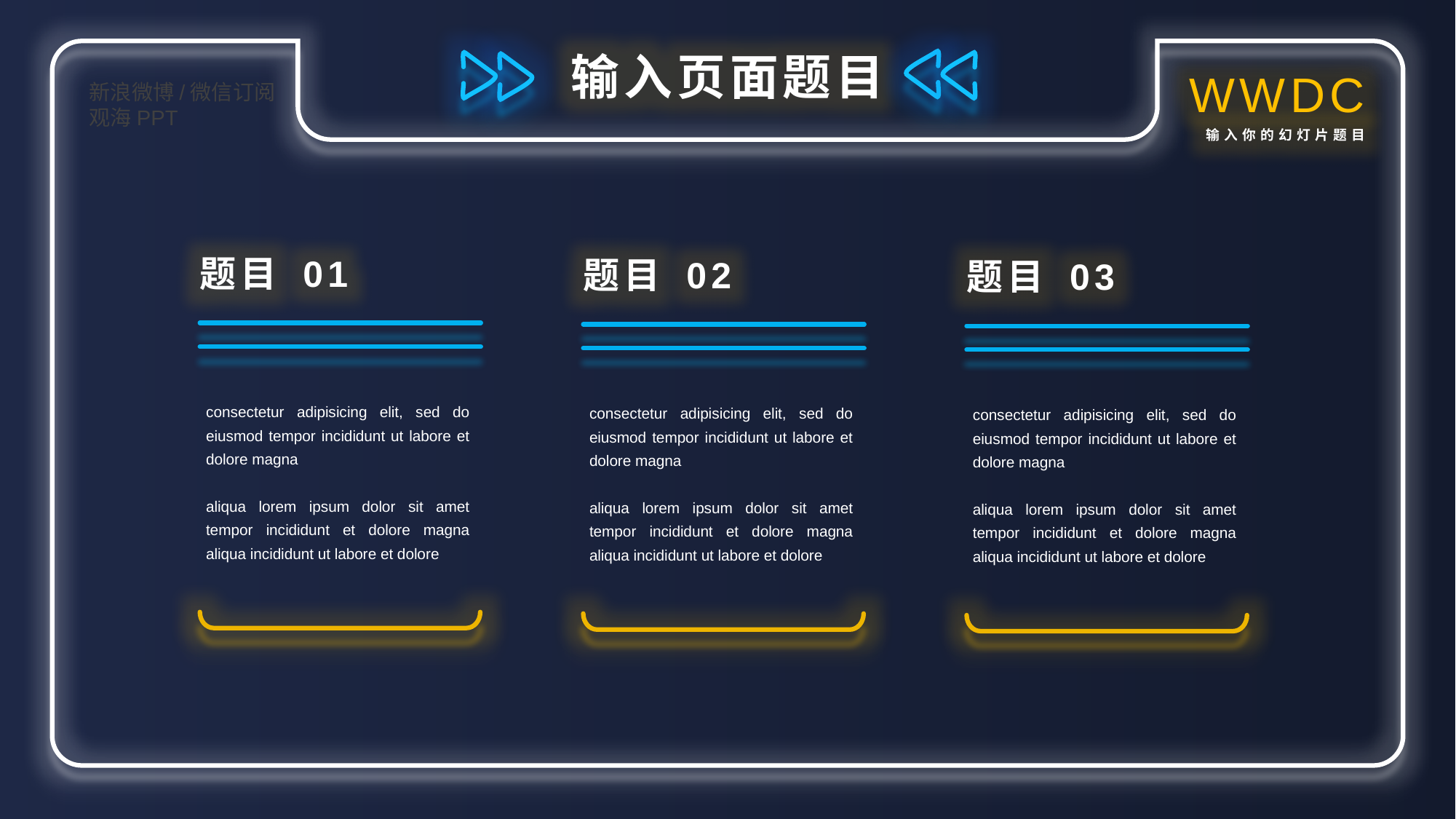

输入页面题目

WWDC
输入你的幻灯片题目
新浪微博/微信订阅
观海PPT
题目 01
题目 02
题目 03
consectetur adipisicing elit, sed do eiusmod tempor incididunt ut labore et dolore magna

aliqua lorem ipsum dolor sit amet tempor incididunt et dolore magna aliqua incididunt ut labore et dolore
consectetur adipisicing elit, sed do eiusmod tempor incididunt ut labore et dolore magna

aliqua lorem ipsum dolor sit amet tempor incididunt et dolore magna aliqua incididunt ut labore et dolore
consectetur adipisicing elit, sed do eiusmod tempor incididunt ut labore et dolore magna

aliqua lorem ipsum dolor sit amet tempor incididunt et dolore magna aliqua incididunt ut labore et dolore